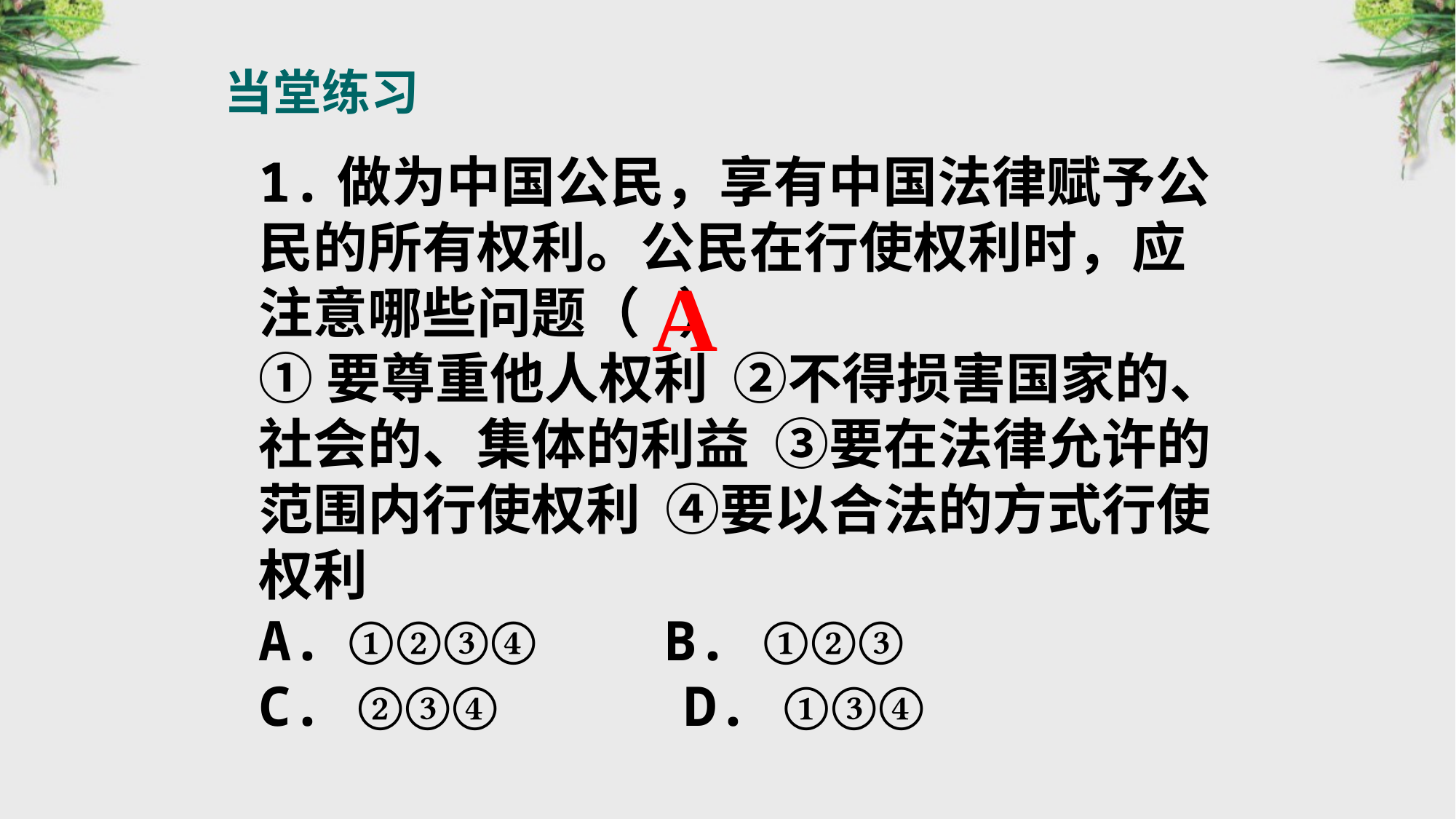

当堂练习
1.做为中国公民，享有中国法律赋予公民的所有权利。公民在行使权利时，应注意哪些问题（   ）
①要尊重他人权利  ②不得损害国家的、社会的、集体的利益  ③要在法律允许的范围内行使权利  ④要以合法的方式行使权利
①②③④	   B. ①②③
C. ②③④	   D. ①③④
A